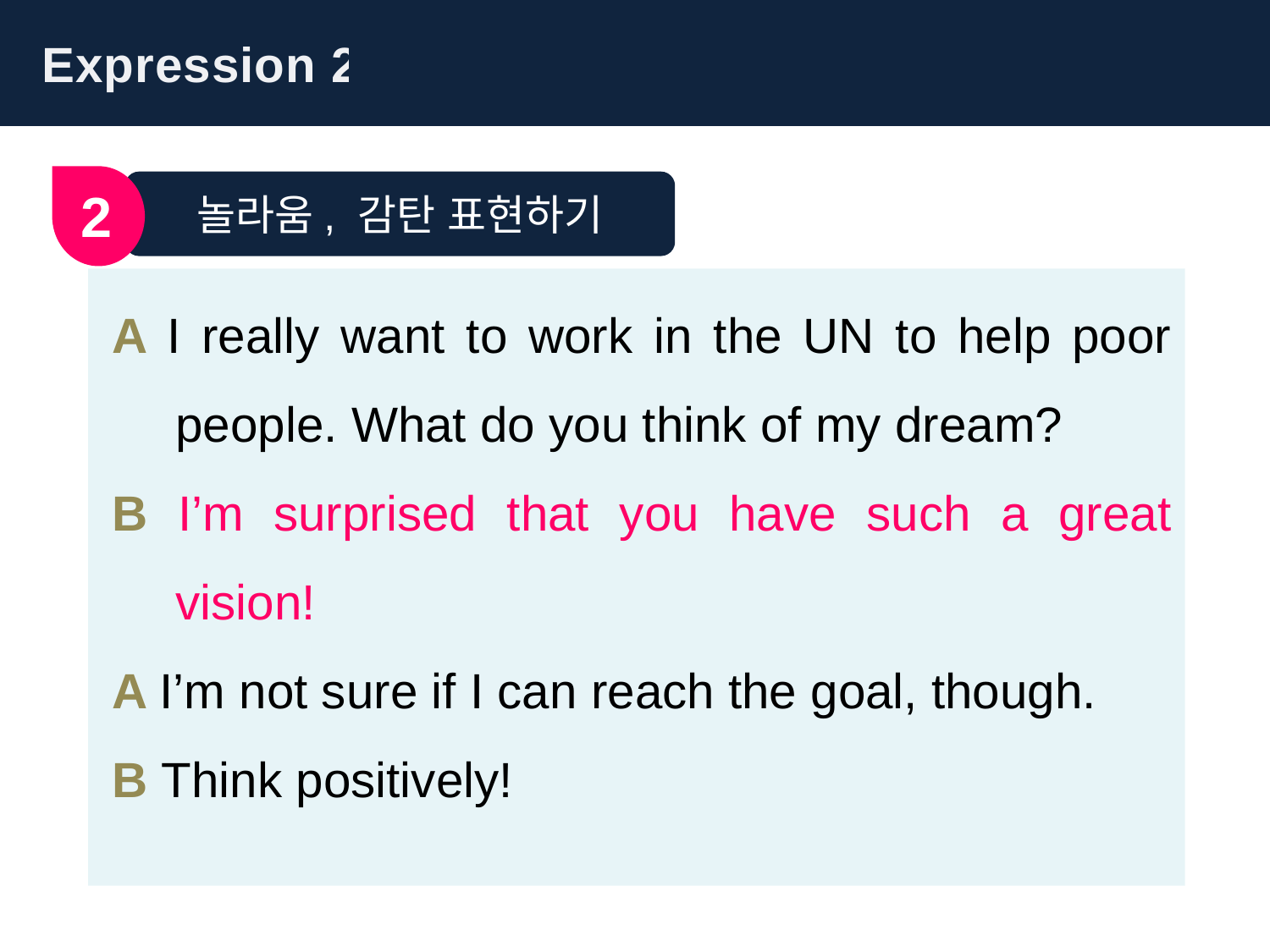

Expression 2

놀라움, 감탄 표현하기
2
A I really want to work in the UN to help poor people. What do you think of my dream?
B I’m surprised that you have such a great vision!
A I’m not sure if I can reach the goal, though.
B Think positively!